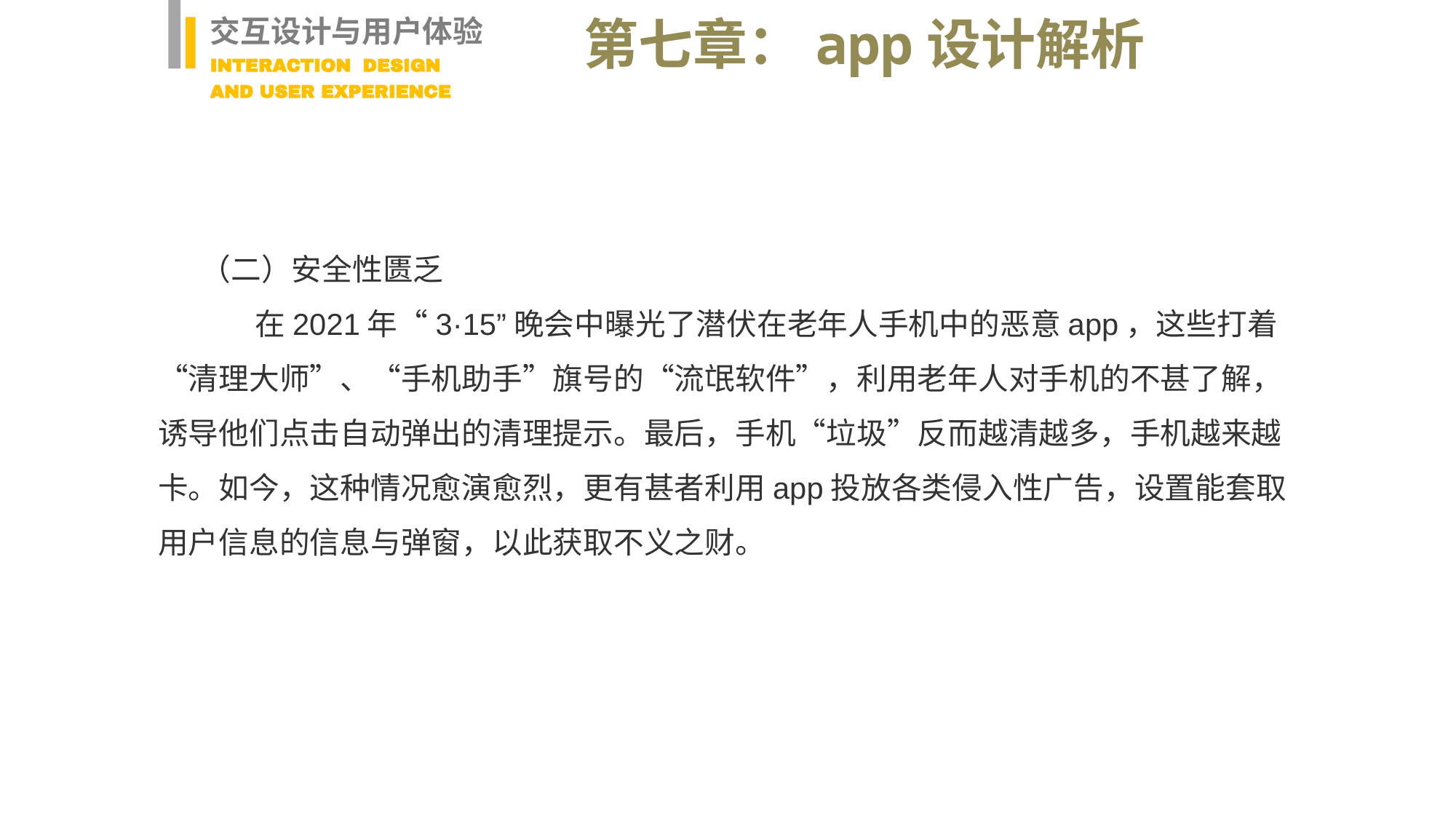

交互设计与用户体验
INTERACTION  DESIGN
AND USER EXPERIENCE
第七章：app设计解析

（二）安全性匮乏
       在2021年“3·15”晚会中曝光了潜伏在老年人手机中的恶意app，这些打着“清理大师”、“手机助手”旗号的“流氓软件”，利用老年人对手机的不甚了解，诱导他们点击自动弹出的清理提示。最后，手机“垃圾”反而越清越多，手机越来越卡。如今，这种情况愈演愈烈，更有甚者利用app投放各类侵入性广告，设置能套取用户信息的信息与弹窗，以此获取不义之财。